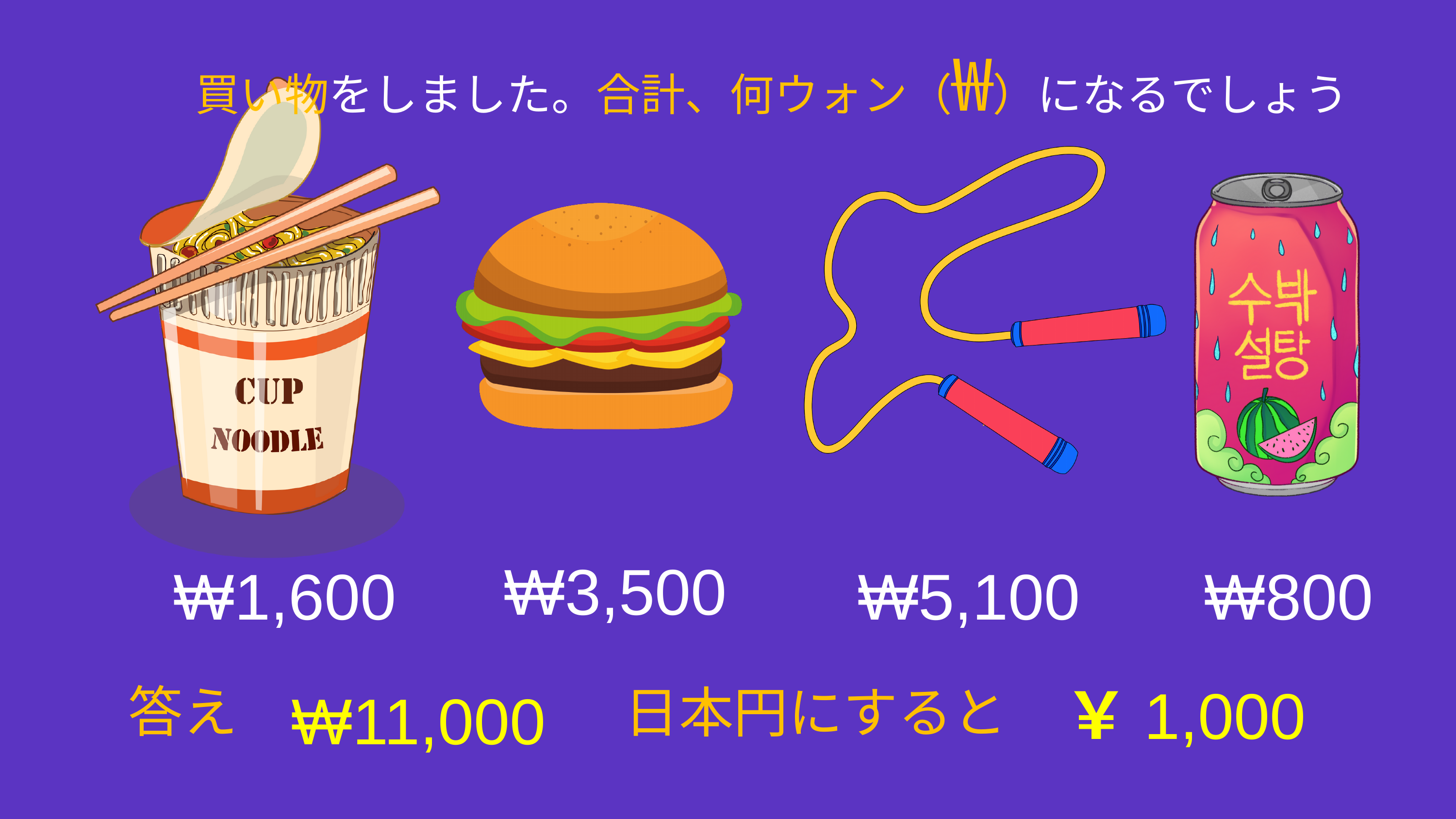

買い物をしました。合計、何ウォン（₩）になるでしょう

₩5,100

₩800

₩3,500
₩1,600
￥1,000
₩11,000
答え
日本円にすると